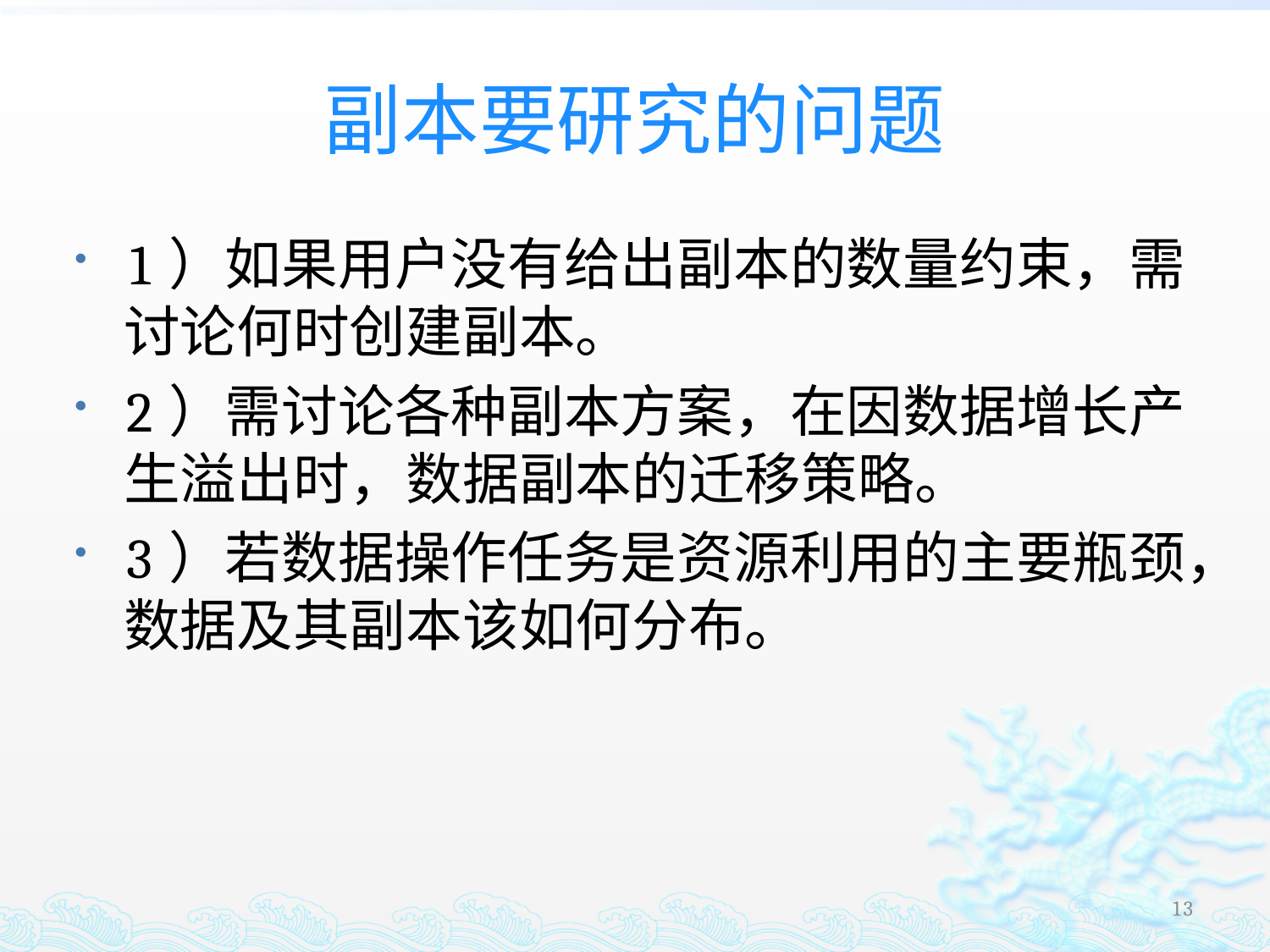

# 副本要研究的问题
1）如果用户没有给出副本的数量约束，需讨论何时创建副本。
2）需讨论各种副本方案，在因数据增长产生溢出时，数据副本的迁移策略。
3）若数据操作任务是资源利用的主要瓶颈，数据及其副本该如何分布。
13